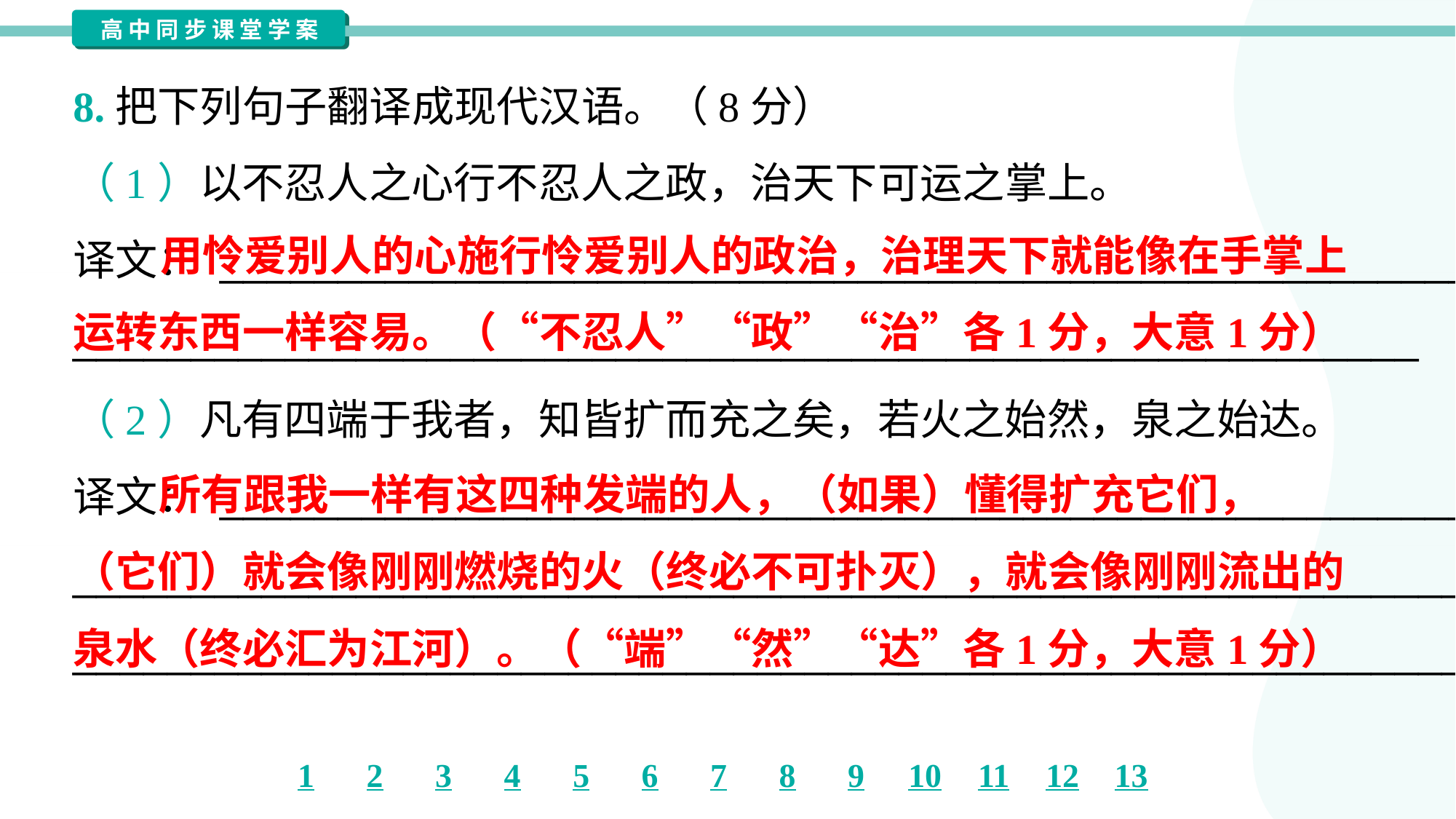

8.把下列句子翻译成现代汉语。（8分）
（1）以不忍人之心行不忍人之政，治天下可运之掌上。
译文： ______________________________________________________
_________________________________________________________
        用怜爱别人的心施行怜爱别人的政治，治理天下就能像在手掌上运转东西一样容易。（“不忍人”“政”“治”各1分，大意1分）
（2）凡有四端于我者，知皆扩而充之矣，若火之始然，泉之始达。
译文： ______________________________________________________
_____________________________________________________________
_____________________________________________________________
        所有跟我一样有这四种发端的人，（如果）懂得扩充它们，
（它们）就会像刚刚燃烧的火（终必不可扑灭），就会像刚刚流出的
泉水（终必汇为江河）。（“端”“然”“达”各1分，大意1分）